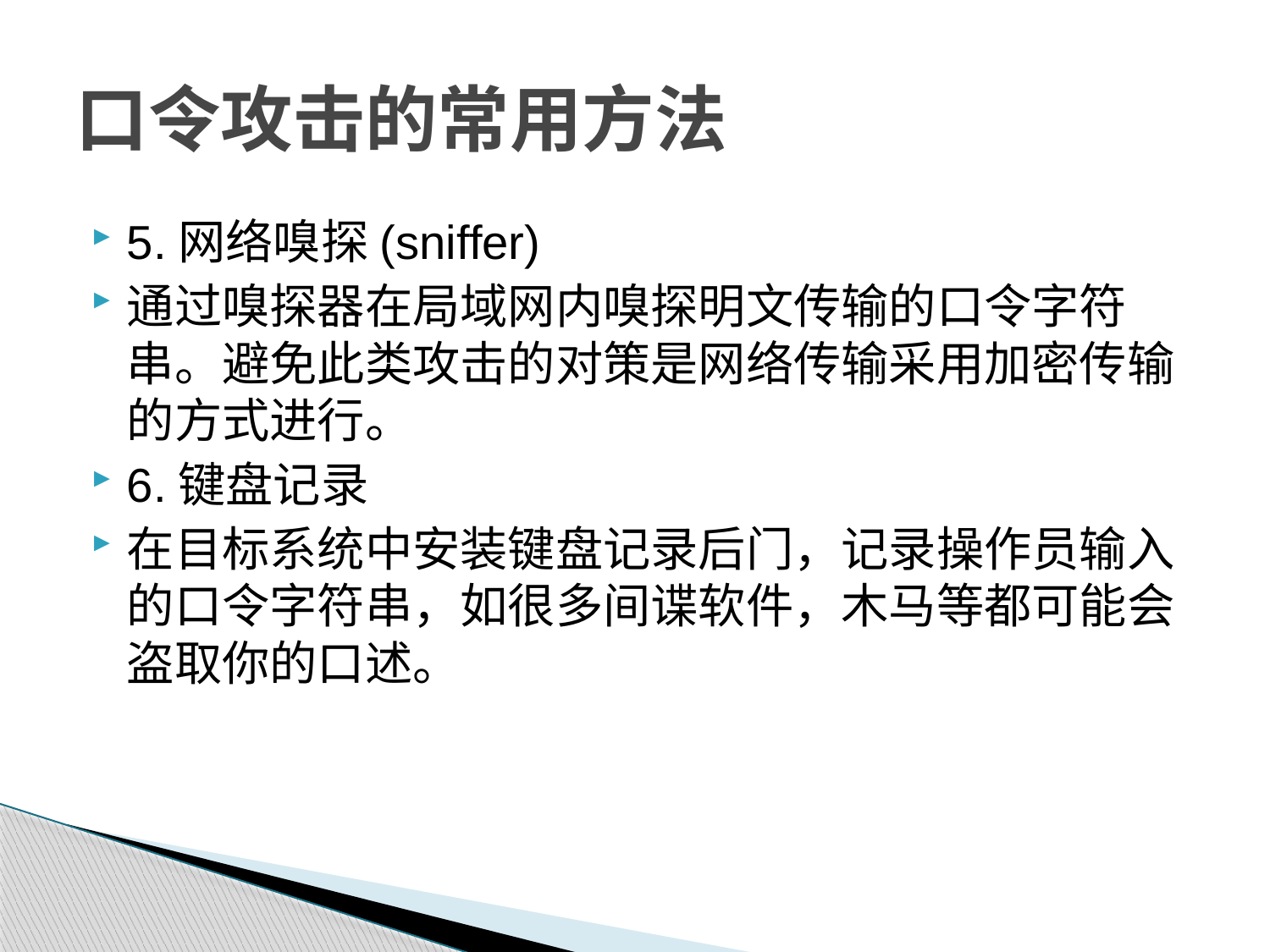

# 口令攻击的常用方法
5.网络嗅探(sniffer)
通过嗅探器在局域网内嗅探明文传输的口令字符串。避免此类攻击的对策是网络传输采用加密传输的方式进行。
6.键盘记录
在目标系统中安装键盘记录后门，记录操作员输入的口令字符串，如很多间谍软件，木马等都可能会盗取你的口述。